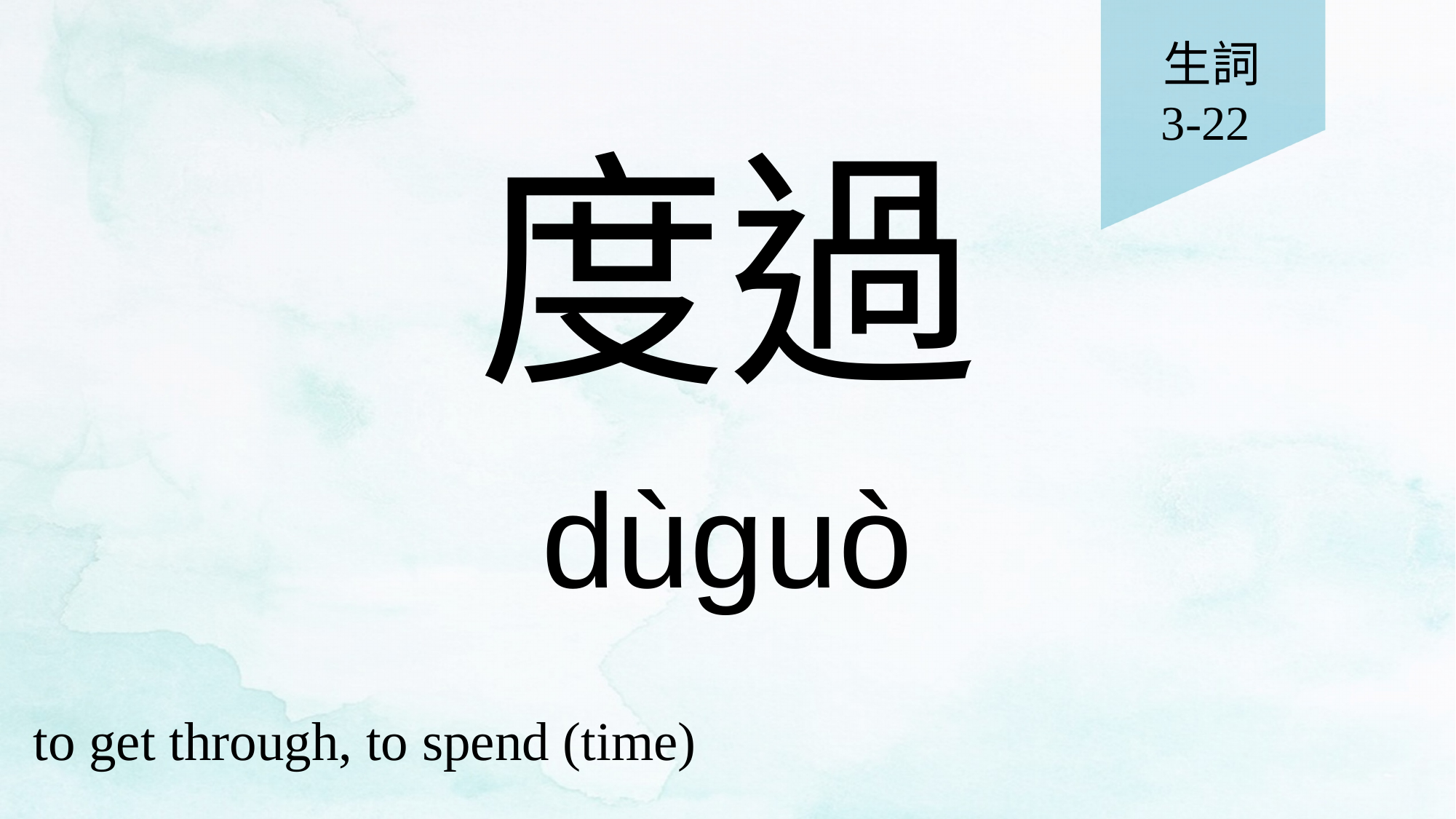

生詞
3-22
# 度過
dùguò
to get through, to spend (time)